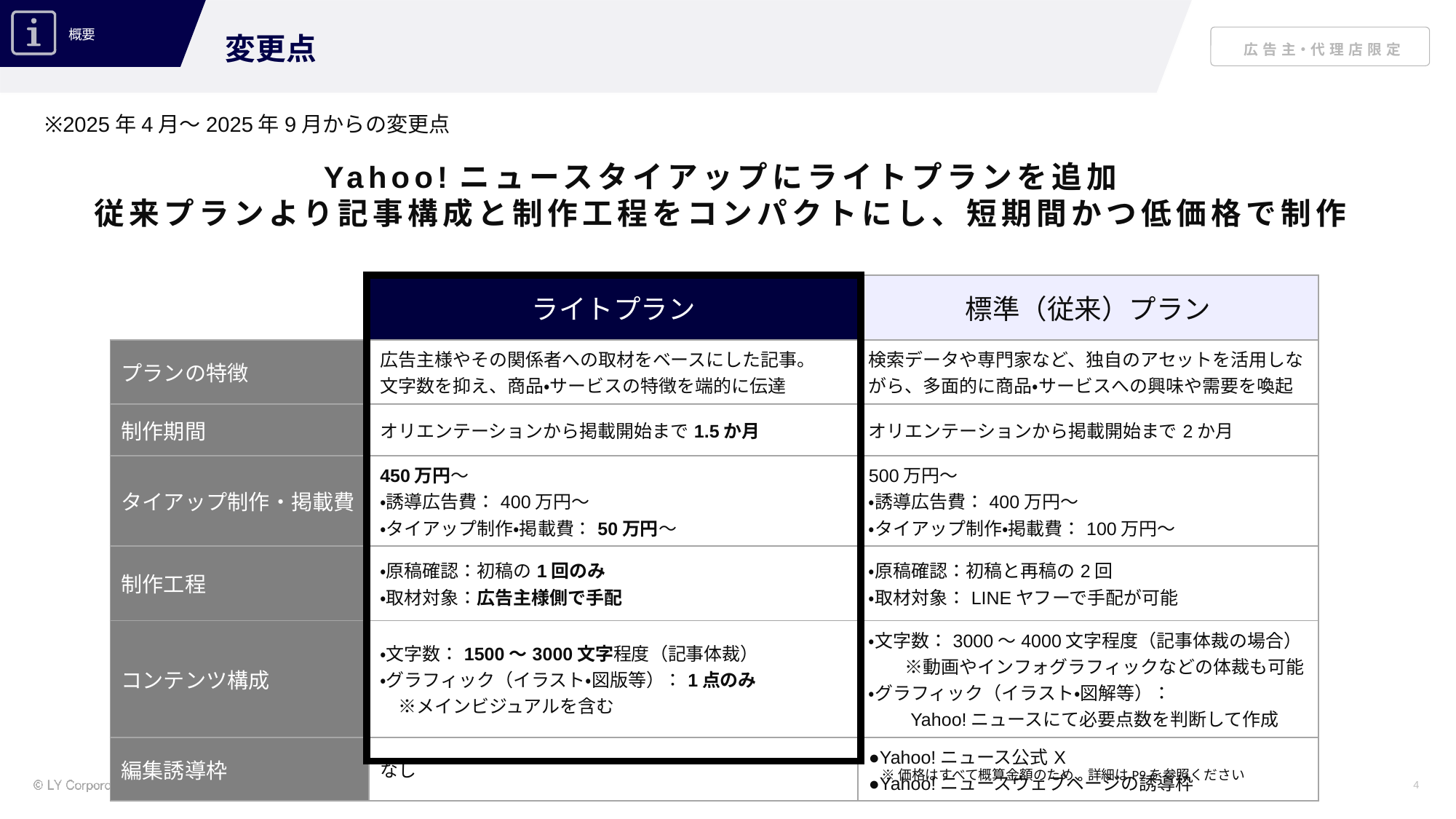

変更点
※2025年4月～2025年9月からの変更点
Yahoo!ニュースタイアップにライトプランを追加
従来プランより記事構成と制作工程をコンパクトにし、短期間かつ低価格で制作
|  | ライトプラン | 標準（従来）プラン |
| --- | --- | --- |
| プランの特徴 | 広告主様やその関係者への取材をベースにした記事。 文字数を抑え、商品・サービスの特徴を端的に伝達 | 検索データや専門家など、独自のアセットを活用しながら、多面的に商品・サービスへの興味や需要を喚起 |
| 制作期間 | オリエンテーションから掲載開始まで1.5か月 | オリエンテーションから掲載開始まで2か月 |
| タイアップ制作・掲載費 | 450万円～ ・誘導広告費：400万円～ ・タイアップ制作・掲載費：50万円～ | 500万円～ ・誘導広告費：400万円～ ・タイアップ制作・掲載費：100万円～ |
| 制作工程 | ・原稿確認：初稿の1回のみ ・取材対象：広告主様側で手配 | ・原稿確認：初稿と再稿の2回 ・取材対象：LINEヤフーで手配が可能 |
| コンテンツ構成 | ・文字数：1500～3000文字程度（記事体裁） ・グラフィック（イラスト・図版等）：1点のみ 　※メインビジュアルを含む | ・文字数：3000～4000文字程度（記事体裁の場合） 　　※動画やインフォグラフィックなどの体裁も可能 ・グラフィック（イラスト・図解等）： 　　Yahoo!ニュースにて必要点数を判断して作成 |
| 編集誘導枠 | なし | ●Yahoo!ニュース公式X ●Yahoo!ニュースウェブページの誘導枠 |

※価格はすべて概算金額のため、詳細はP9を参照ください